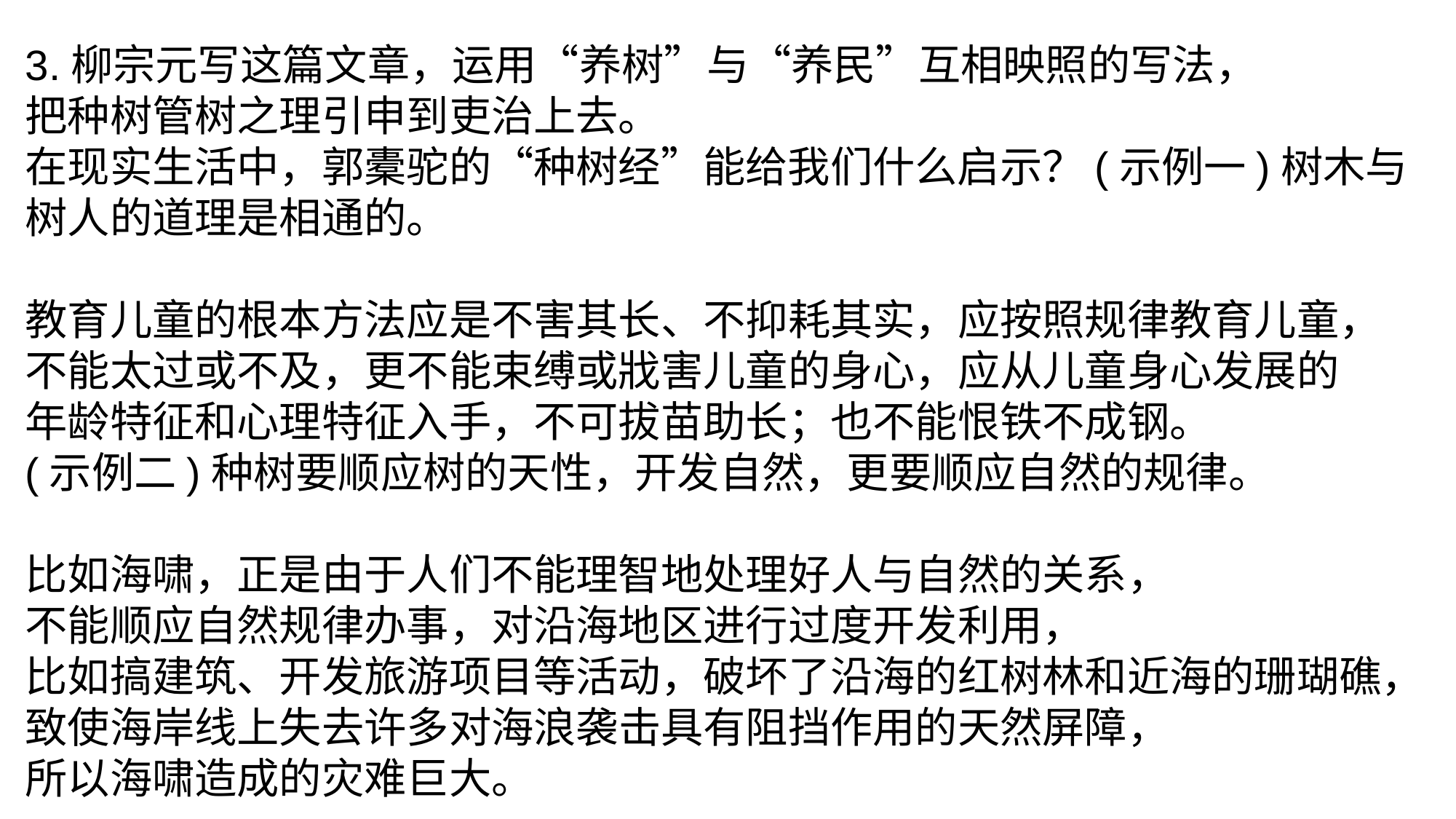

3.柳宗元写这篇文章，运用“养树”与“养民”互相映照的写法，
把种树管树之理引申到吏治上去。
在现实生活中，郭橐驼的“种树经”能给我们什么启示？(示例一)树木与树人的道理是相通的。

教育儿童的根本方法应是不害其长、不抑耗其实，应按照规律教育儿童，
不能太过或不及，更不能束缚或戕害儿童的身心，应从儿童身心发展的
年龄特征和心理特征入手，不可拔苗助长；也不能恨铁不成钢。
(示例二)种树要顺应树的天性，开发自然，更要顺应自然的规律。

比如海啸，正是由于人们不能理智地处理好人与自然的关系，
不能顺应自然规律办事，对沿海地区进行过度开发利用，
比如搞建筑、开发旅游项目等活动，破坏了沿海的红树林和近海的珊瑚礁，
致使海岸线上失去许多对海浪袭击具有阻挡作用的天然屏障，
所以海啸造成的灾难巨大。